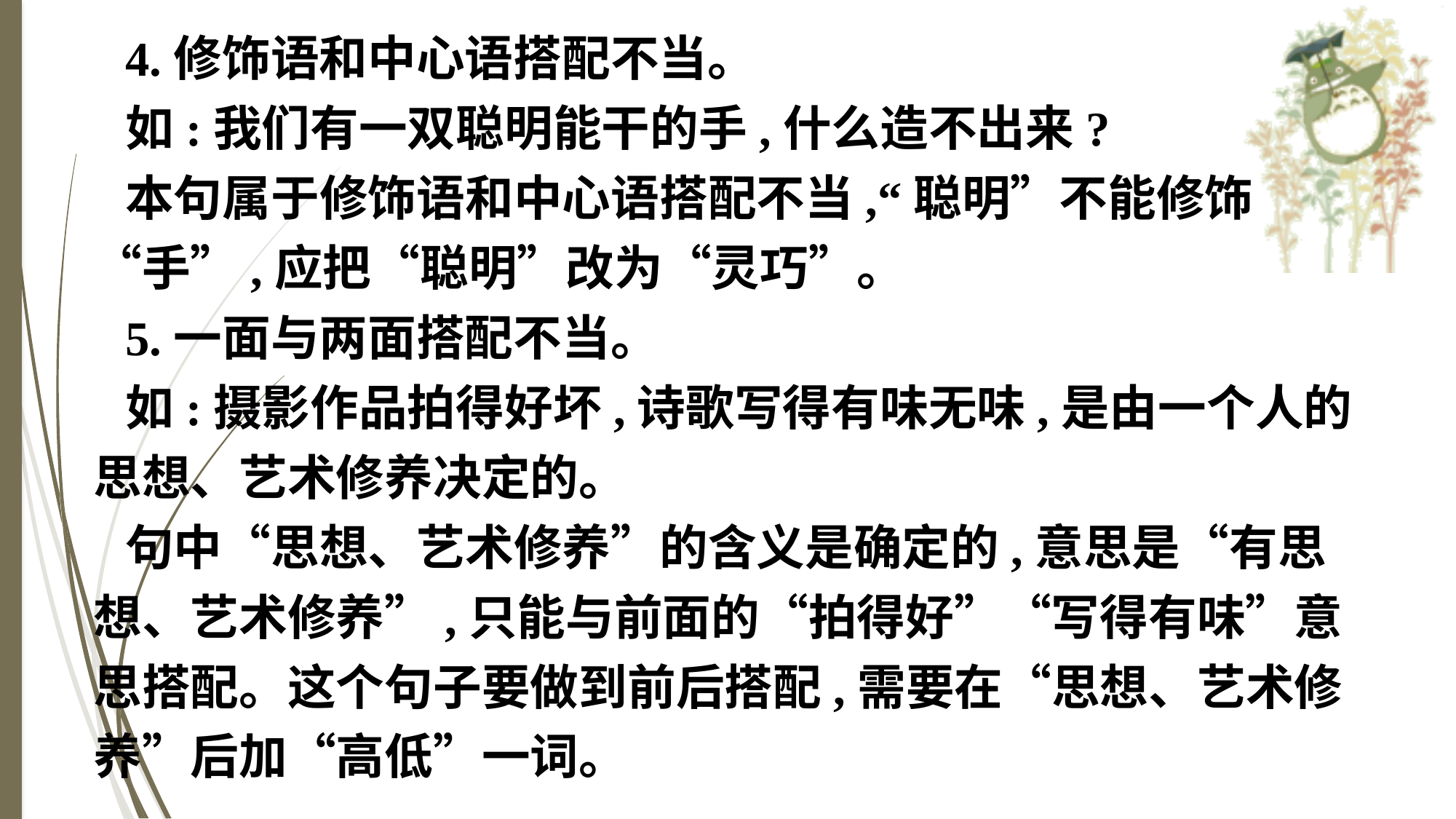

4.修饰语和中心语搭配不当。
如:我们有一双聪明能干的手,什么造不出来?
本句属于修饰语和中心语搭配不当,“聪明”不能修饰“手”,应把“聪明”改为“灵巧”。
5.一面与两面搭配不当。
如:摄影作品拍得好坏,诗歌写得有味无味,是由一个人的思想、艺术修养决定的。
句中“思想、艺术修养”的含义是确定的,意思是“有思想、艺术修养”,只能与前面的“拍得好”“写得有味”意思搭配。这个句子要做到前后搭配,需要在“思想、艺术修养”后加“高低”一词。